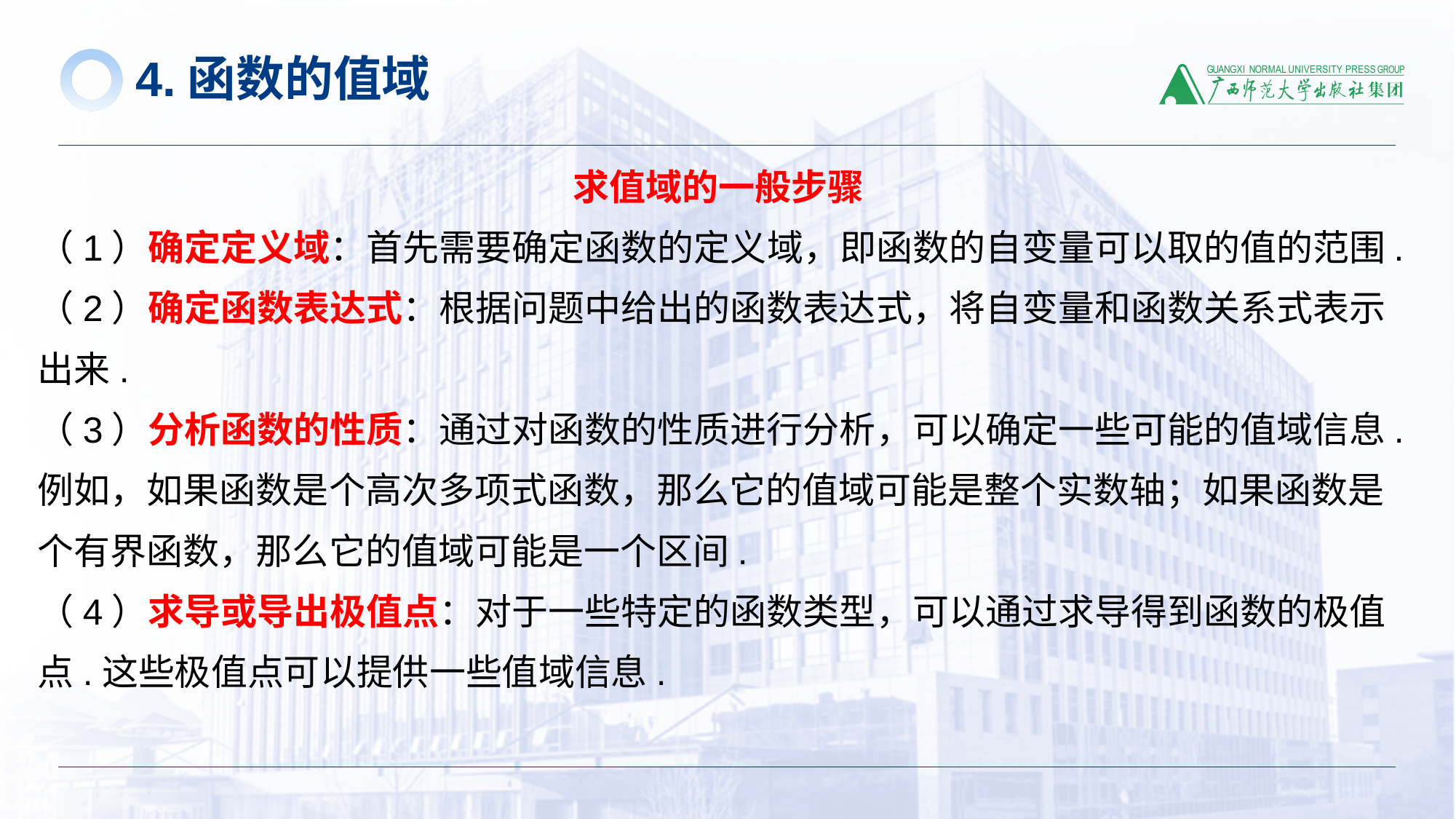

4.函数的值域

求值域的一般步骤
（1）确定定义域：首先需要确定函数的定义域，即函数的自变量可以取的值的范围.
（2）确定函数表达式：根据问题中给出的函数表达式，将自变量和函数关系式表示出来.
（3）分析函数的性质：通过对函数的性质进行分析，可以确定一些可能的值域信息.例如，如果函数是个高次多项式函数，那么它的值域可能是整个实数轴；如果函数是个有界函数，那么它的值域可能是一个区间.
（4）求导或导出极值点：对于一些特定的函数类型，可以通过求导得到函数的极值点.这些极值点可以提供一些值域信息.